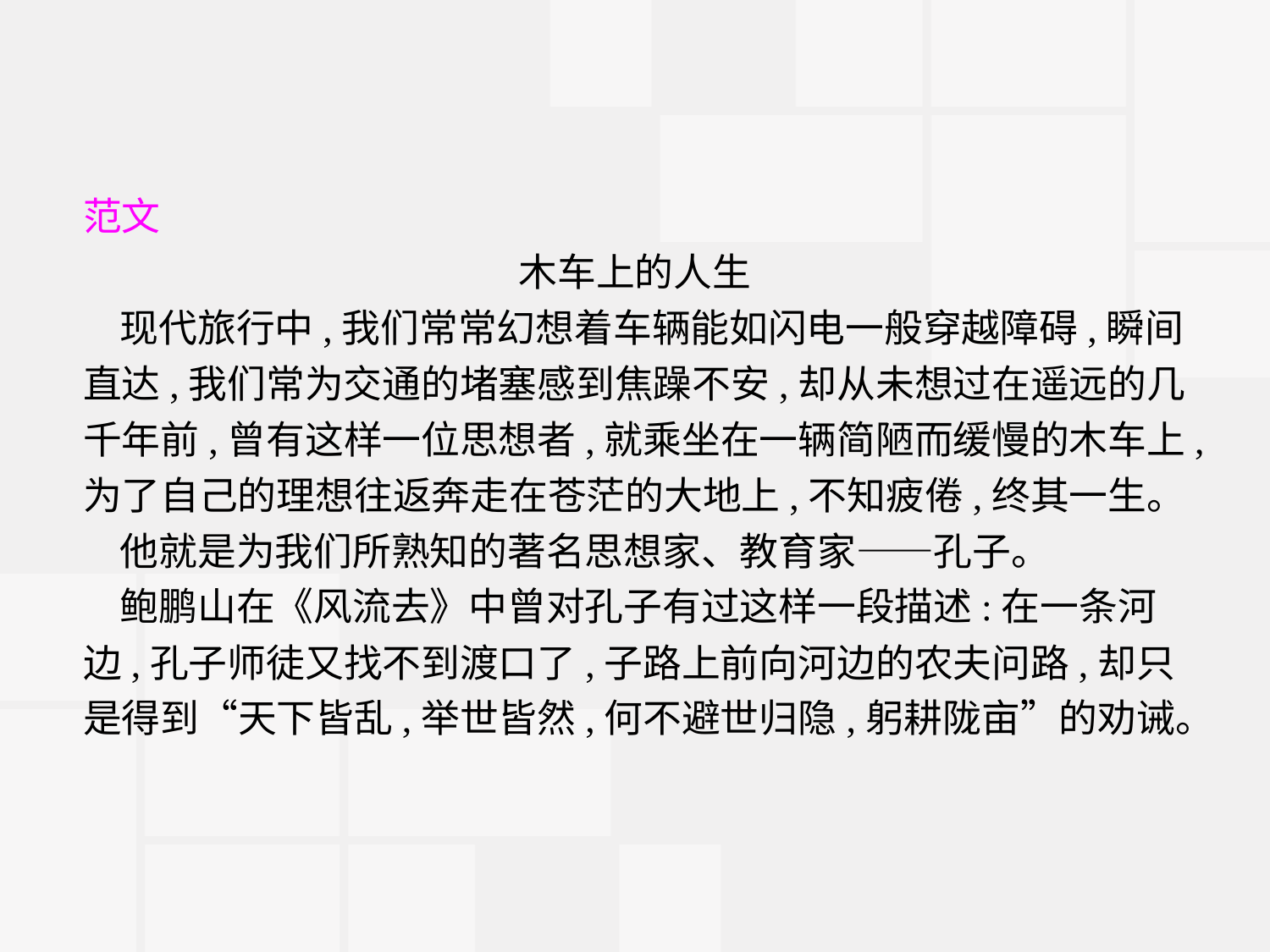

范文
木车上的人生
现代旅行中,我们常常幻想着车辆能如闪电一般穿越障碍,瞬间直达,我们常为交通的堵塞感到焦躁不安,却从未想过在遥远的几千年前,曾有这样一位思想者,就乘坐在一辆简陋而缓慢的木车上,为了自己的理想往返奔走在苍茫的大地上,不知疲倦,终其一生。
他就是为我们所熟知的著名思想家、教育家——孔子。
鲍鹏山在《风流去》中曾对孔子有过这样一段描述:在一条河边,孔子师徒又找不到渡口了,子路上前向河边的农夫问路,却只是得到“天下皆乱,举世皆然,何不避世归隐,躬耕陇亩”的劝诫。